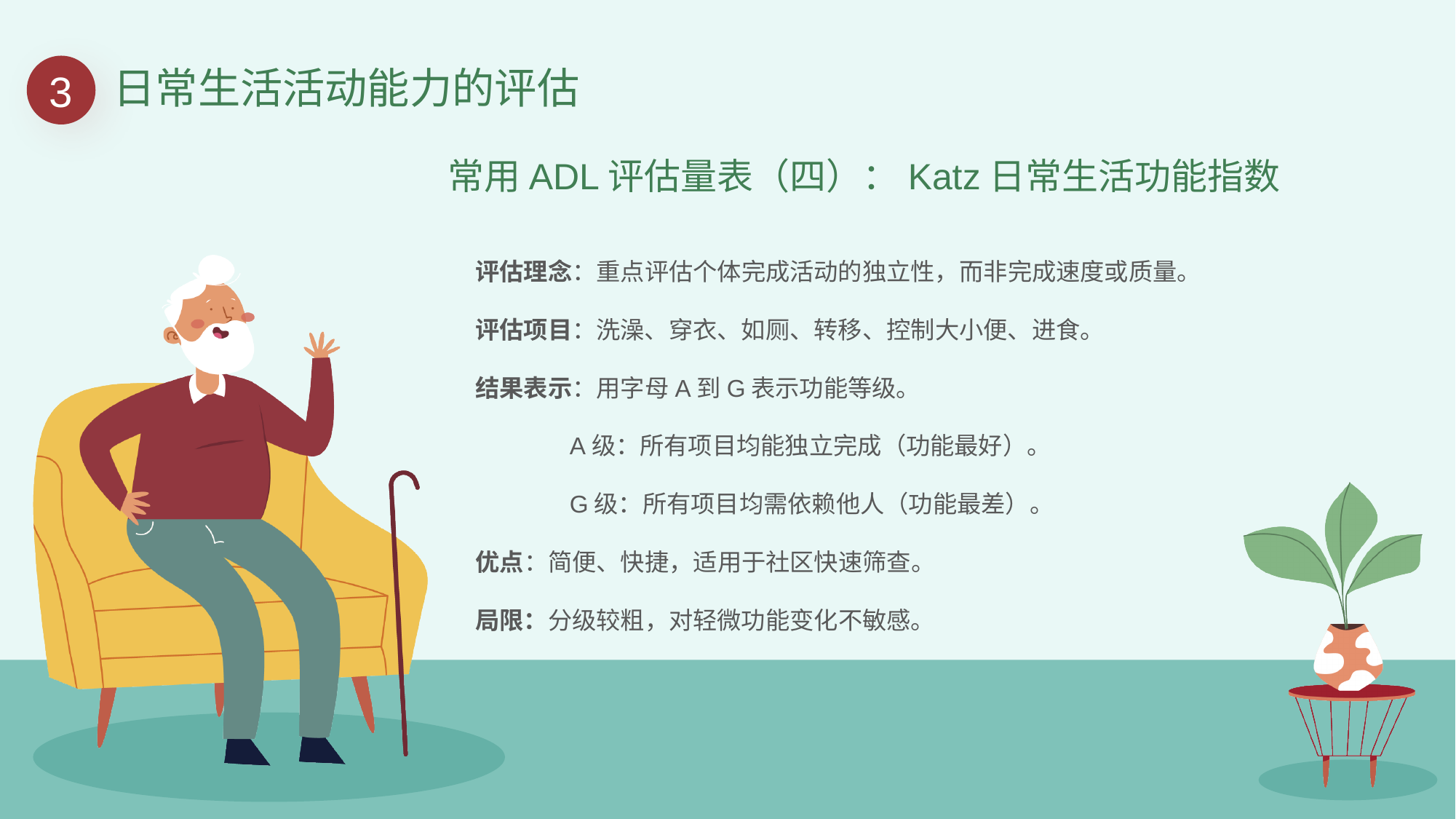

3
日常生活活动能力的评估
常用ADL评估量表（四）：Katz日常生活功能指数
评估理念：重点评估个体完成活动的独立性，而非完成速度或质量。
评估项目：洗澡、穿衣、如厕、转移、控制大小便、进食。
结果表示：用字母A到G表示功能等级。
              A级：所有项目均能独立完成（功能最好）。
              G级：所有项目均需依赖他人（功能最差）。
优点：简便、快捷，适用于社区快速筛查。
局限：分级较粗，对轻微功能变化不敏感。